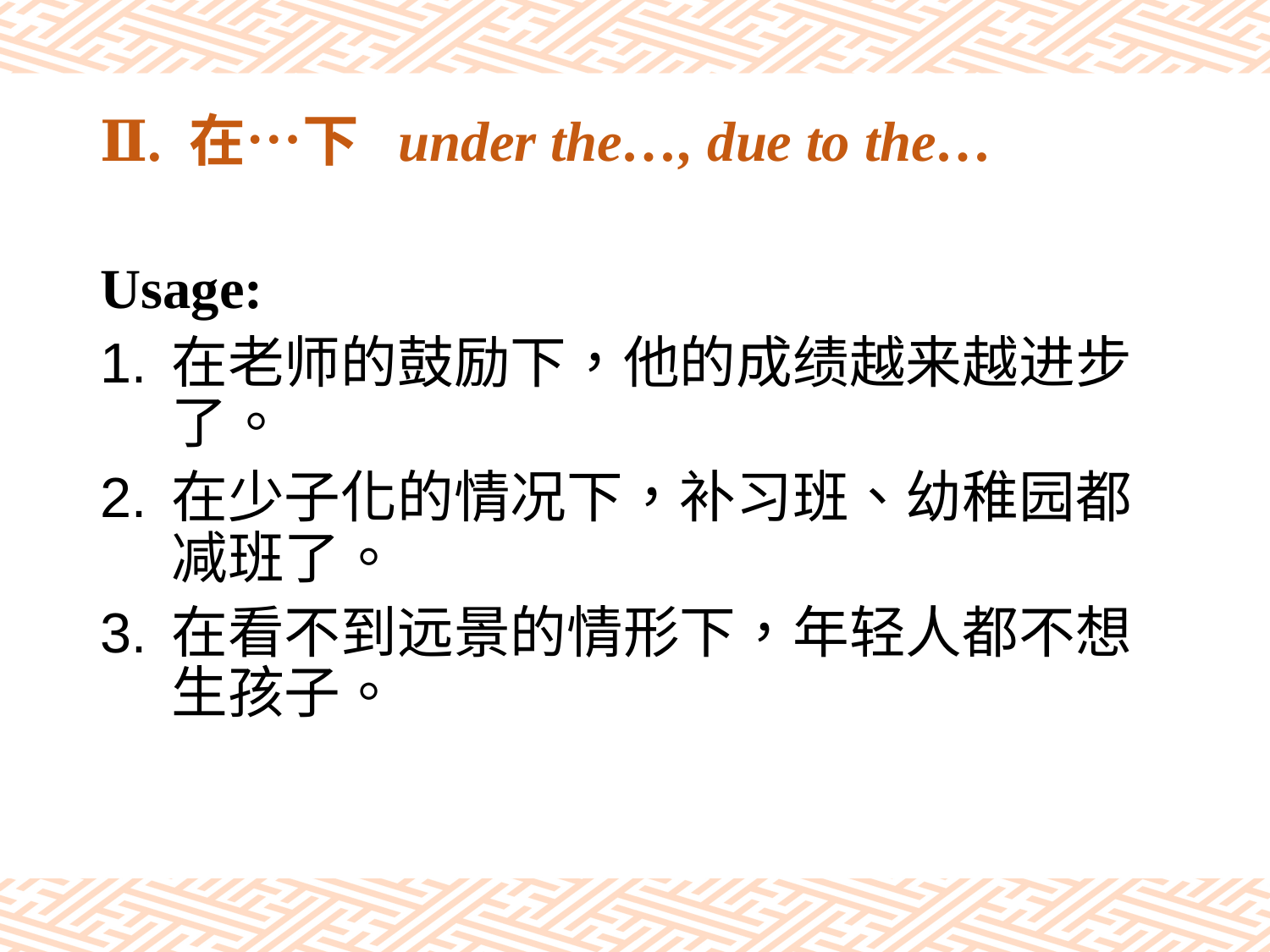

# Ⅱ. 在…下  under the…, due to the…
Usage:
在老师的鼓励下，他的成绩越来越进步了。
在少子化的情况下，补习班、幼稚园都减班了。
在看不到远景的情形下，年轻人都不想生孩子。